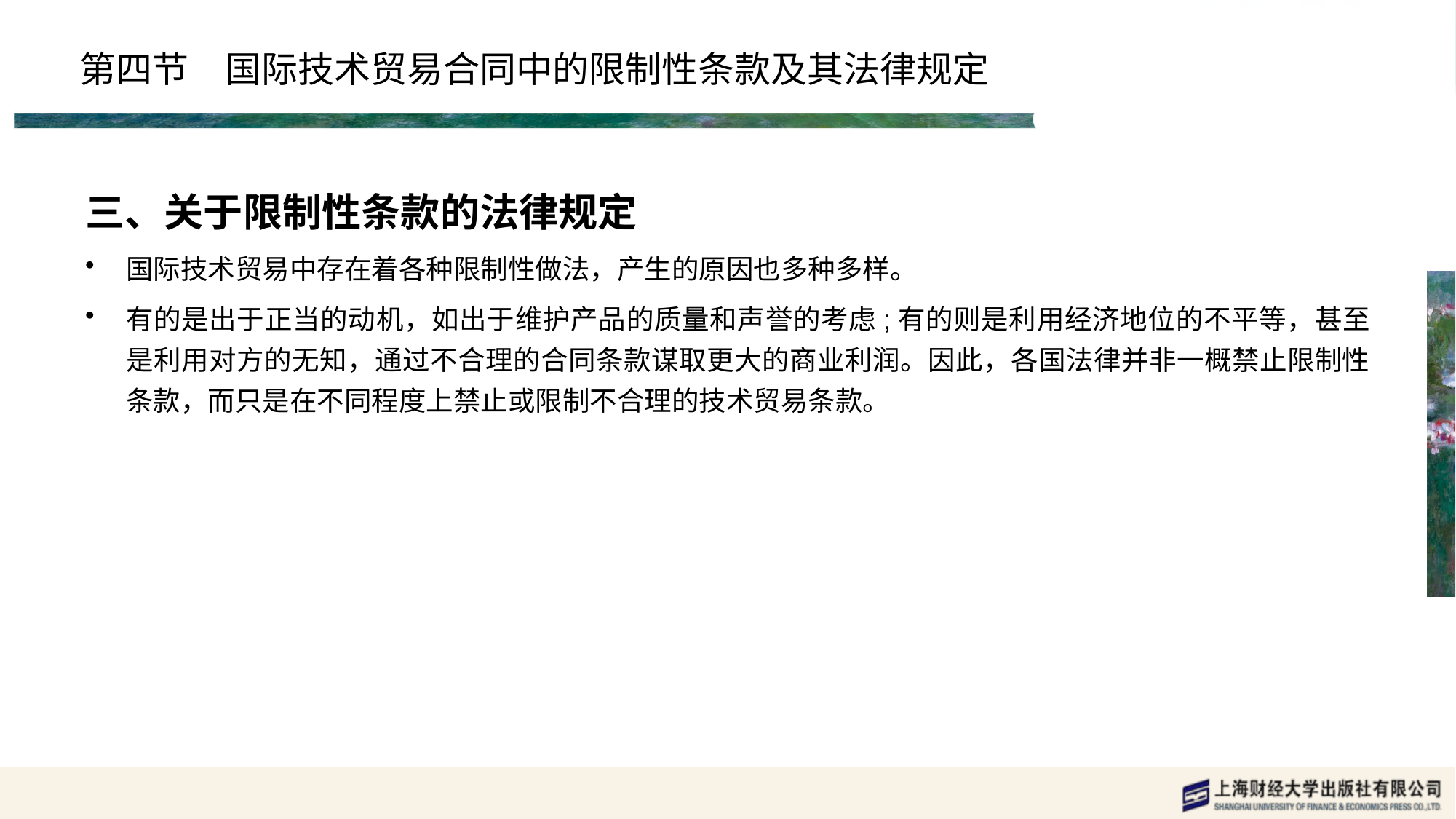

# 第四节　国际技术贸易合同中的限制性条款及其法律规定
三、关于限制性条款的法律规定
国际技术贸易中存在着各种限制性做法，产生的原因也多种多样。
有的是出于正当的动机，如出于维护产品的质量和声誉的考虑;有的则是利用经济地位的不平等，甚至是利用对方的无知，通过不合理的合同条款谋取更大的商业利润。因此，各国法律并非一概禁止限制性条款，而只是在不同程度上禁止或限制不合理的技术贸易条款。